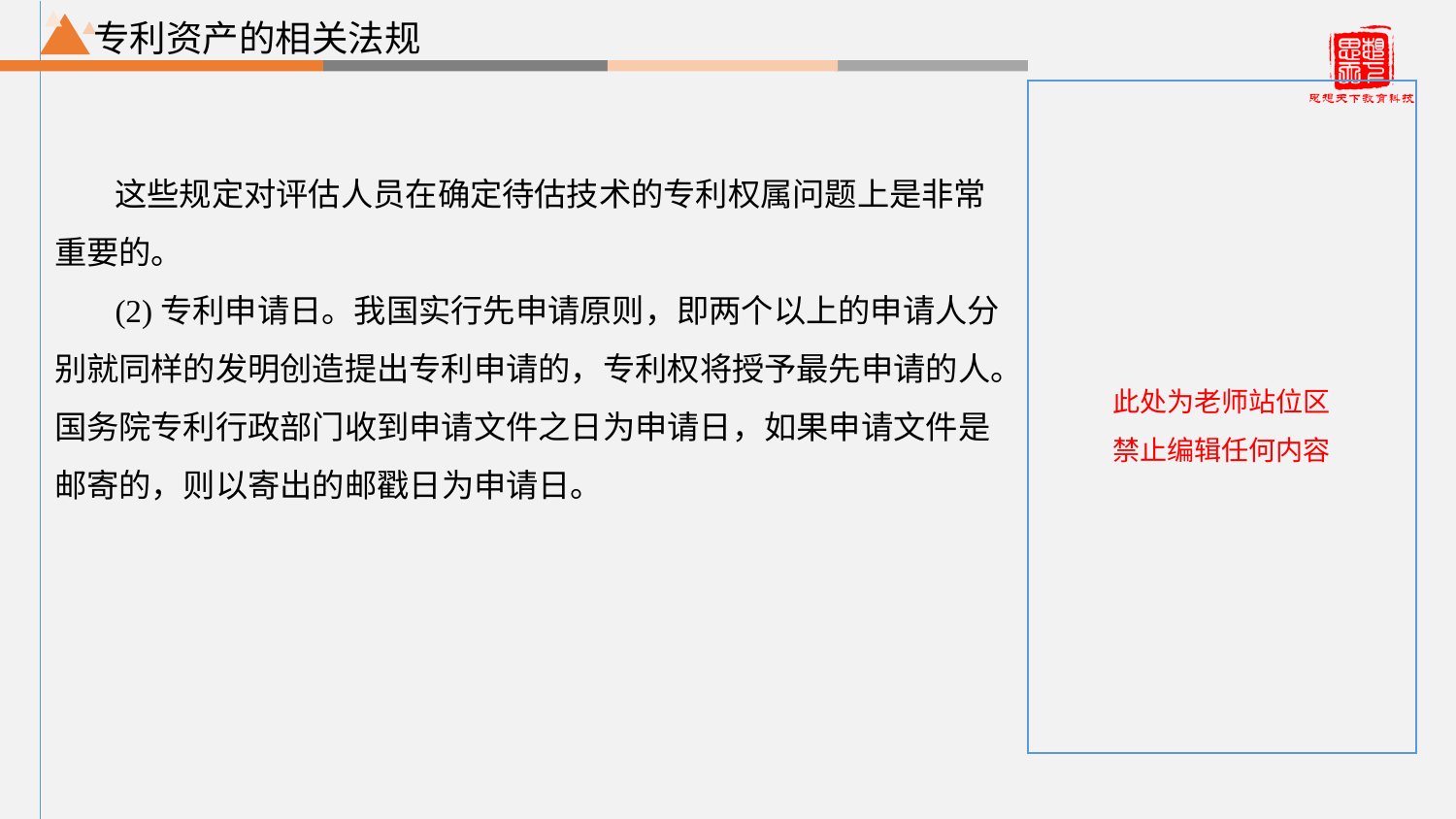

专利资产的相关法规
这些规定对评估人员在确定待估技术的专利权属问题上是非常重要的。
(2)专利申请日。我国实行先申请原则，即两个以上的申请人分别就同样的发明创造提出专利申请的，专利权将授予最先申请的人。国务院专利行政部门收到申请文件之日为申请日，如果申请文件是邮寄的，则以寄出的邮戳日为申请日。
21